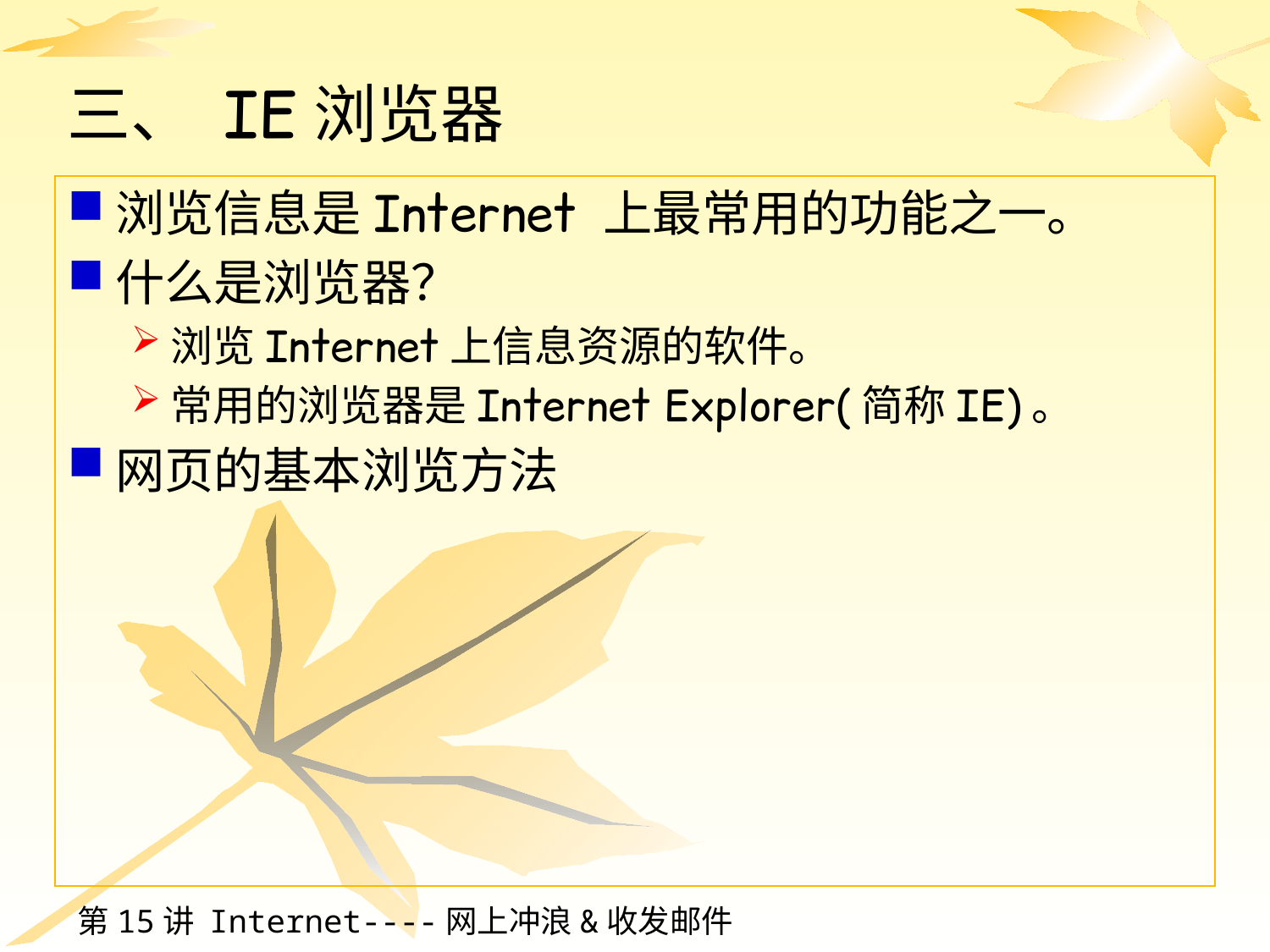

# 三、 IE浏览器
浏览信息是Internet 上最常用的功能之一。
什么是浏览器？
浏览Internet上信息资源的软件。
常用的浏览器是Internet Explorer(简称IE)。
网页的基本浏览方法